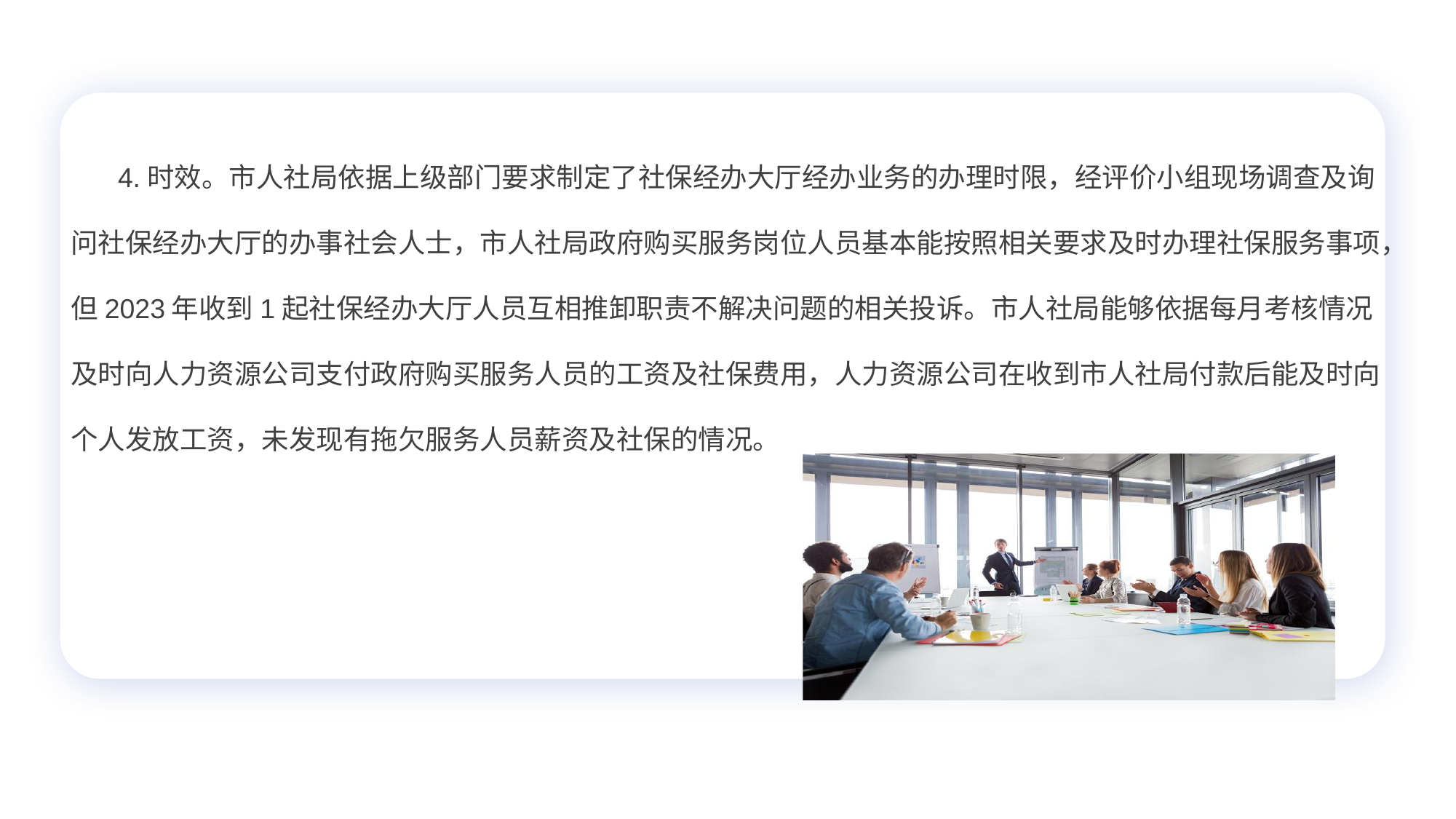

6.投诉次数。经查看市人社局2022至2023年投诉统计台账，2022年投诉社会保险经办服务大厅人员6起，其中服务人员态度恶劣类4起，推卸责任不作为类2起，2023年投诉社会保险经办服务大厅人员6起，其中服务人员态度恶劣类1起，工作人员不在岗类4起，推卸责任不作为类1起，2023年社保大厅共经办人员收到投诉次数与2022年收到投诉次数一致。
7.考核得分情况。市人社局2023年年终对政府购买服务岗位人员进行了全年考核，全年考核得分构成为：全年（年度）考核＝考勤得分（全年12个月考勤总分＋12)*40%+业绩考核得分（全年12个月业绩考核总分＋12)*40%+组织领导打分*20%，人均考核得分96.95分。
8.服务事项办理及时性市人社局依据上级部门要求制定了社保经办大厅经办业务的办理时限，经评价小组现场调查及询问社保经办大厅的办事社会人士，市人社局政府购买服务岗位人员基本能按照相关要求及时办理社保服务事项，但2023年收到1起社保经办大厅人员互相推卸职责不解决问题的相关投诉。
9.资金支付及时性。经查看2023年市人社局每月给人力资源公司支付工资及管理费用的相关凭证及附件，市人社局能够依据每月考核情况及时向人力资源公司支付政府购买服务人员的工资及社保费用，人力资源公司在收到市人社局付款后能及时向个人发放工资，未发现有拖欠服务人员薪资及社保的情况。

       4.时效。市人社局依据上级部门要求制定了社保经办大厅经办业务的办理时限，经评价小组现场调查及询问社保经办大厅的办事社会人士，市人社局政府购买服务岗位人员基本能按照相关要求及时办理社保服务事项，但2023年收到1起社保经办大厅人员互相推卸职责不解决问题的相关投诉。市人社局能够依据每月考核情况及时向人力资源公司支付政府购买服务人员的工资及社保费用，人力资源公司在收到市人社局付款后能及时向个人发放工资，未发现有拖欠服务人员薪资及社保的情况。